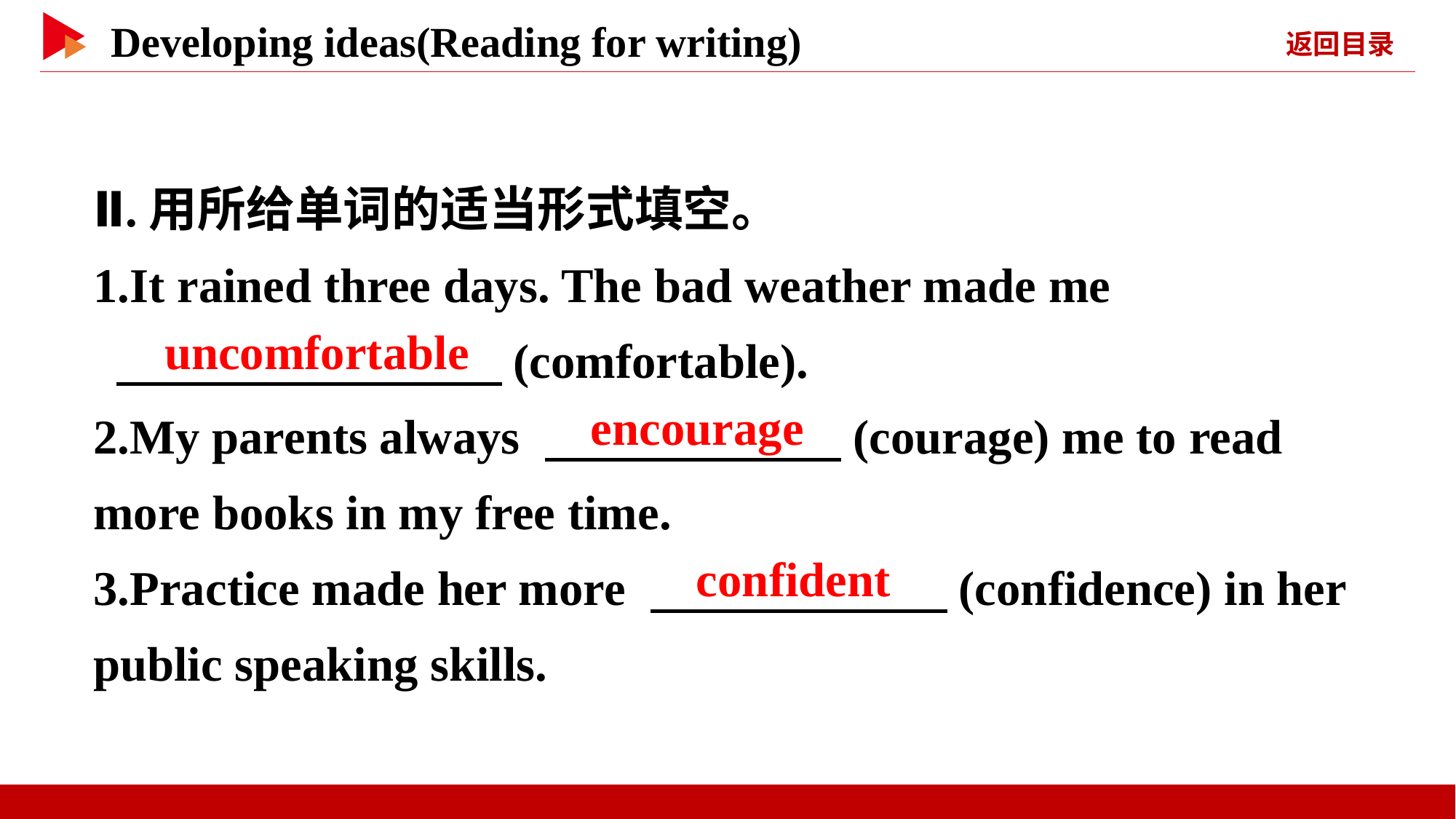

Ⅱ.用所给单词的适当形式填空。
1.It rained three days. The bad weather made me
 　                          　(comfortable).
2.My parents always 　                  　(courage) me to read more books in my free time.
3.Practice made her more 　                  　(confidence) in her public speaking skills.
　uncomfortable
　encourage
　confident